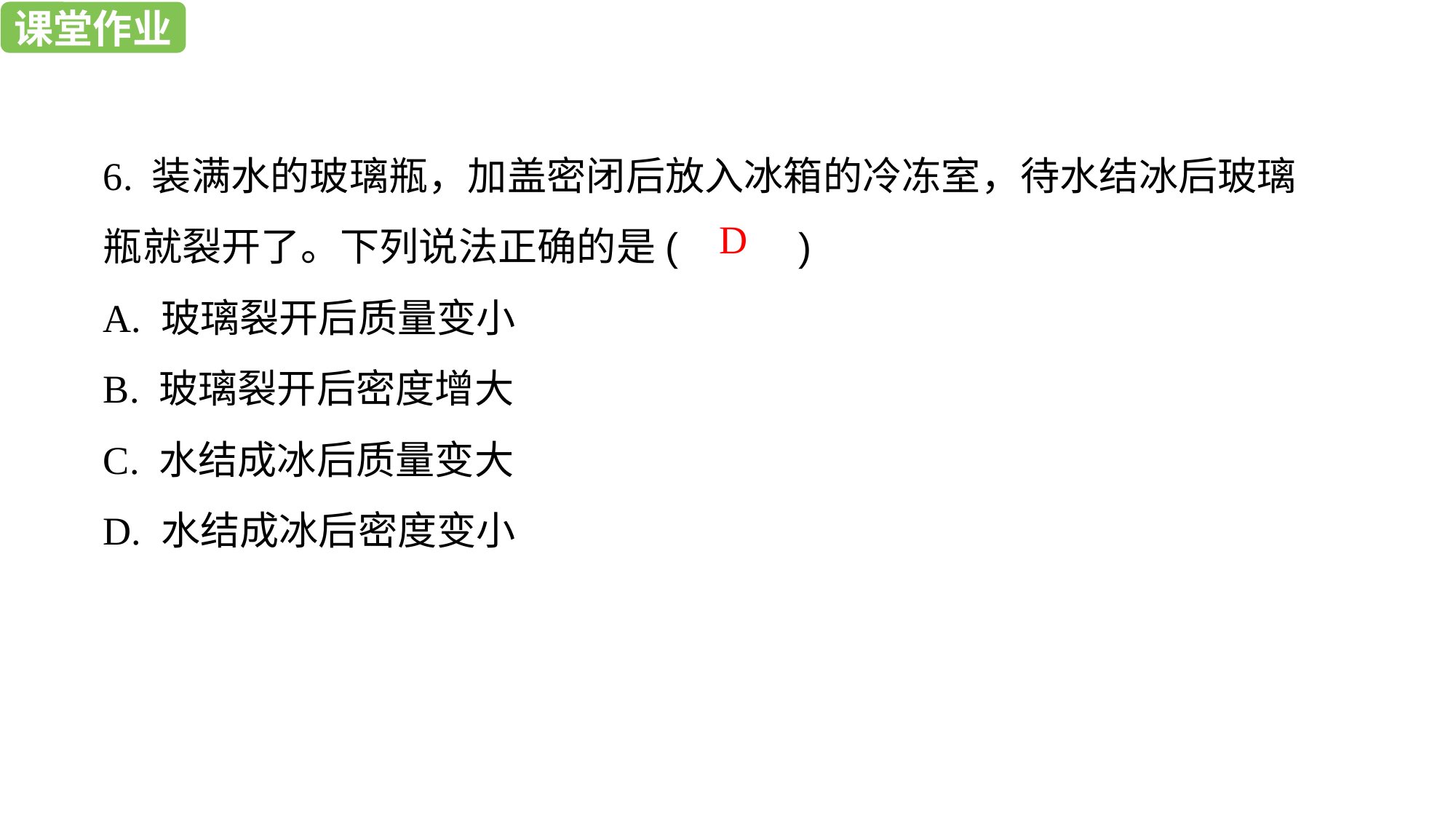

课堂作业
课堂作业
6. 装满水的玻璃瓶，加盖密闭后放入冰箱的冷冻室，待水结冰后玻璃瓶就裂开了。下列说法正确的是(           )
A. 玻璃裂开后质量变小
B. 玻璃裂开后密度增大
C. 水结成冰后质量变大
D. 水结成冰后密度变小
D